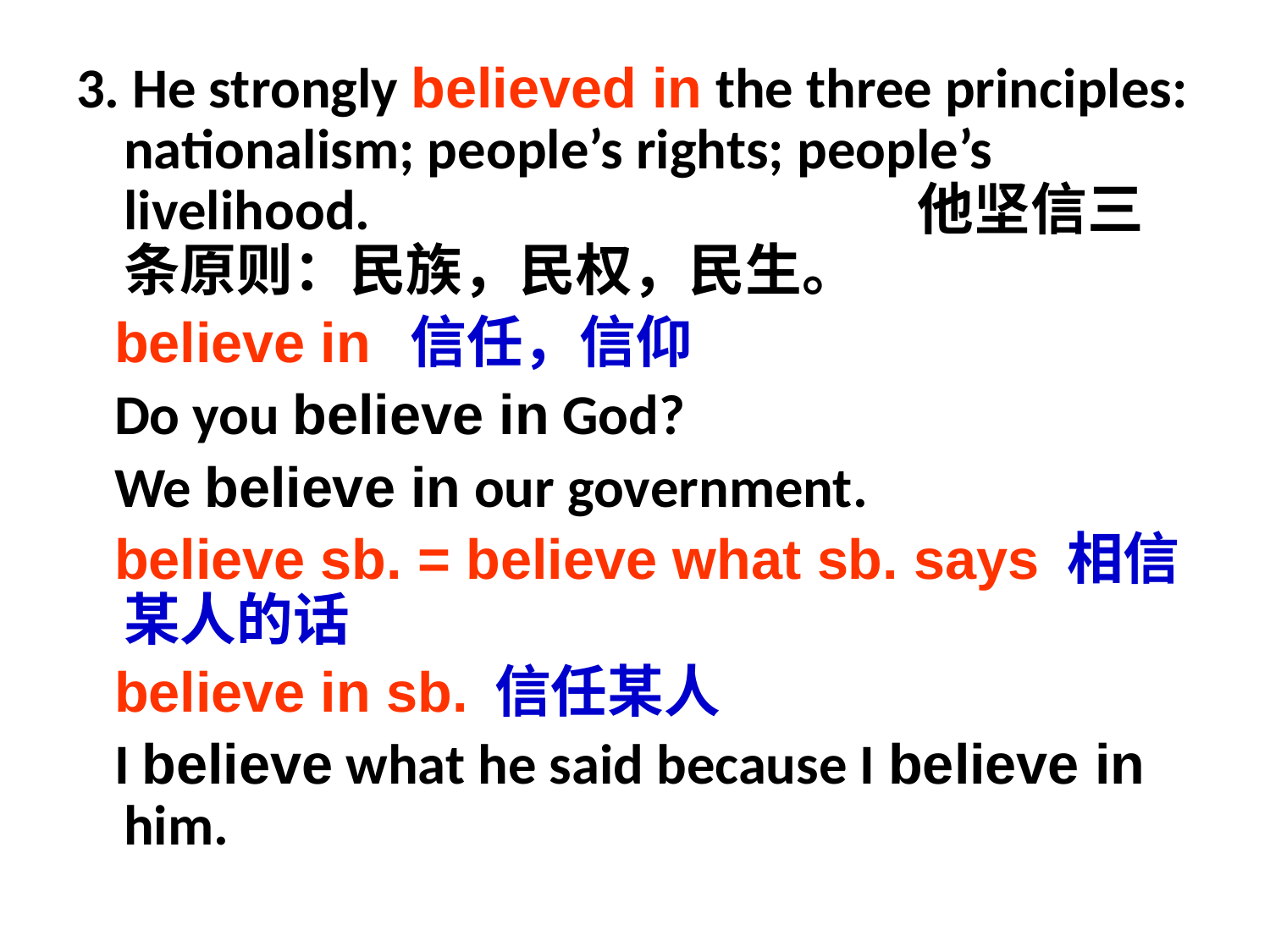

3. He strongly believed in the three principles: nationalism; people’s rights; people’s livelihood.                                          他坚信三条原则：民族，民权，民生。
   believe in  信任，信仰
   Do you believe in God?
   We believe in our government.
   believe sb. = believe what sb. says 相信某人的话
   believe in sb. 信任某人
   I believe what he said because I believe in him.